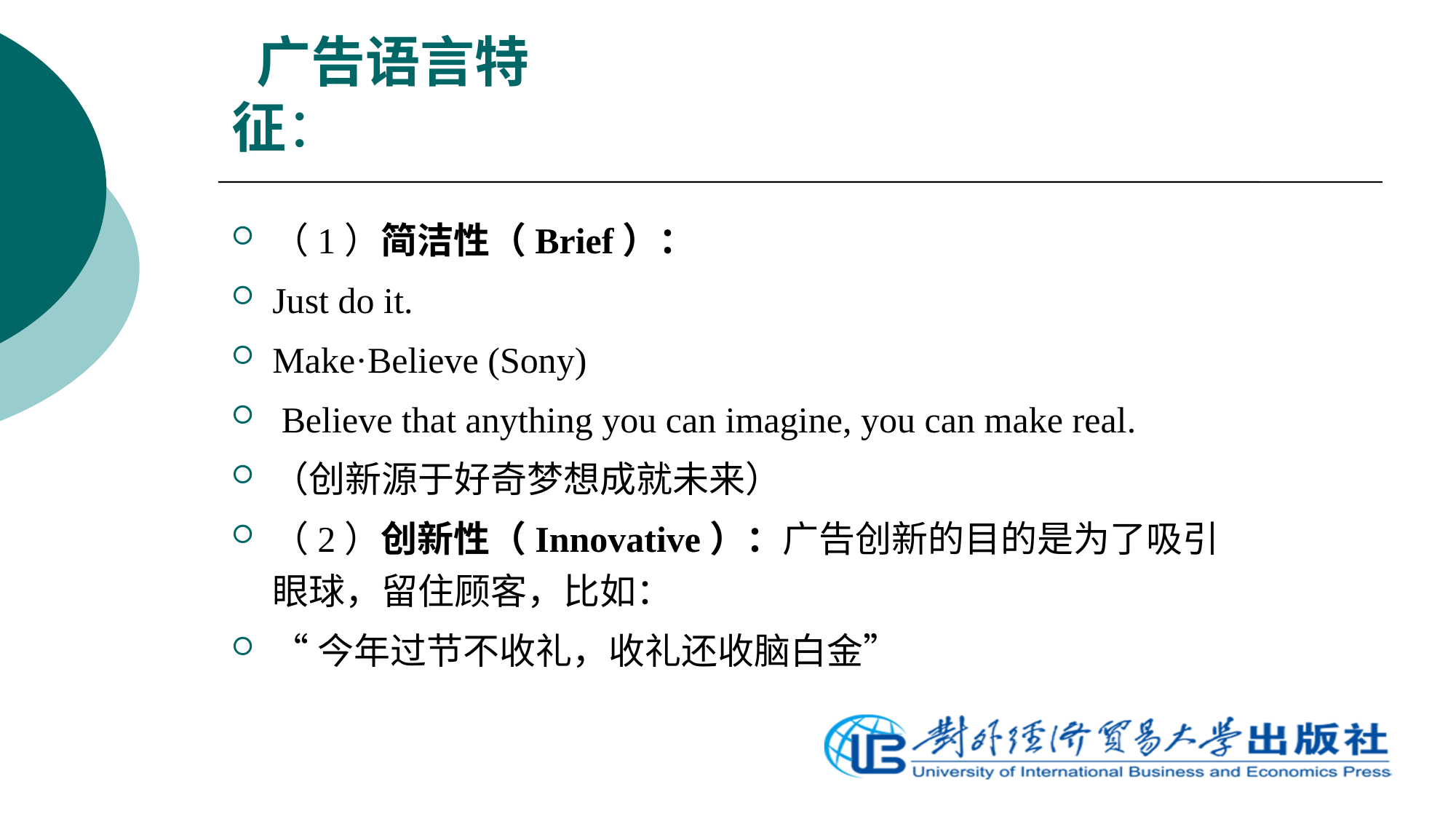

# 广告语言特征：
（1）简洁性（Brief）：
Just do it.
Make·Believe (Sony)
 Believe that anything you can imagine, you can make real.
（创新源于好奇梦想成就未来）
（2）创新性（Innovative）：广告创新的目的是为了吸引眼球，留住顾客，比如：
“今年过节不收礼，收礼还收脑白金”